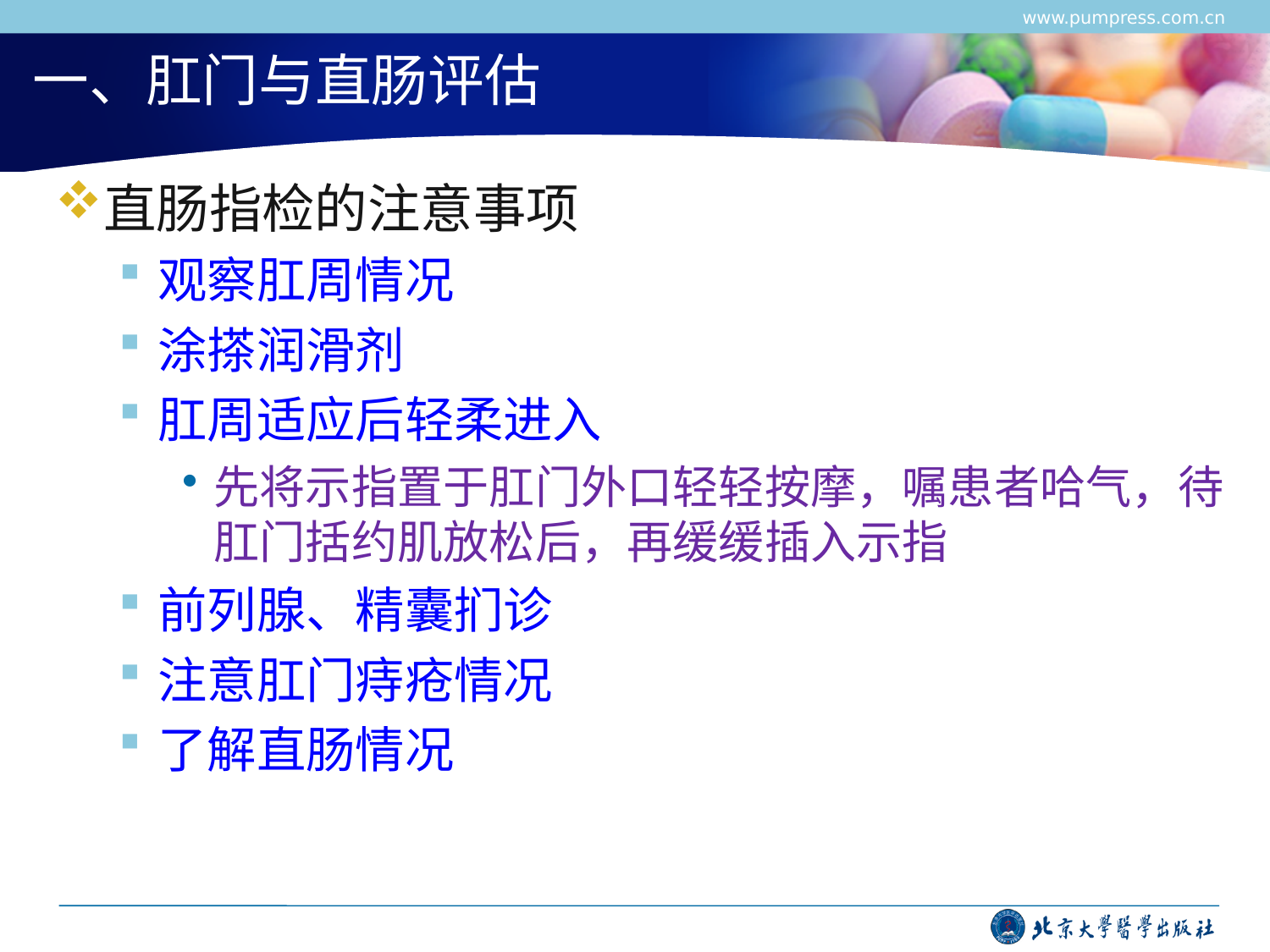

www.pumpress.com.cn
# 一、肛门与直肠评估
直肠指检的注意事项
观察肛周情况
涂搽润滑剂
肛周适应后轻柔进入
先将示指置于肛门外口轻轻按摩，嘱患者哈气，待肛门括约肌放松后，再缓缓插入示指
前列腺、精囊扪诊
注意肛门痔疮情况
了解直肠情况